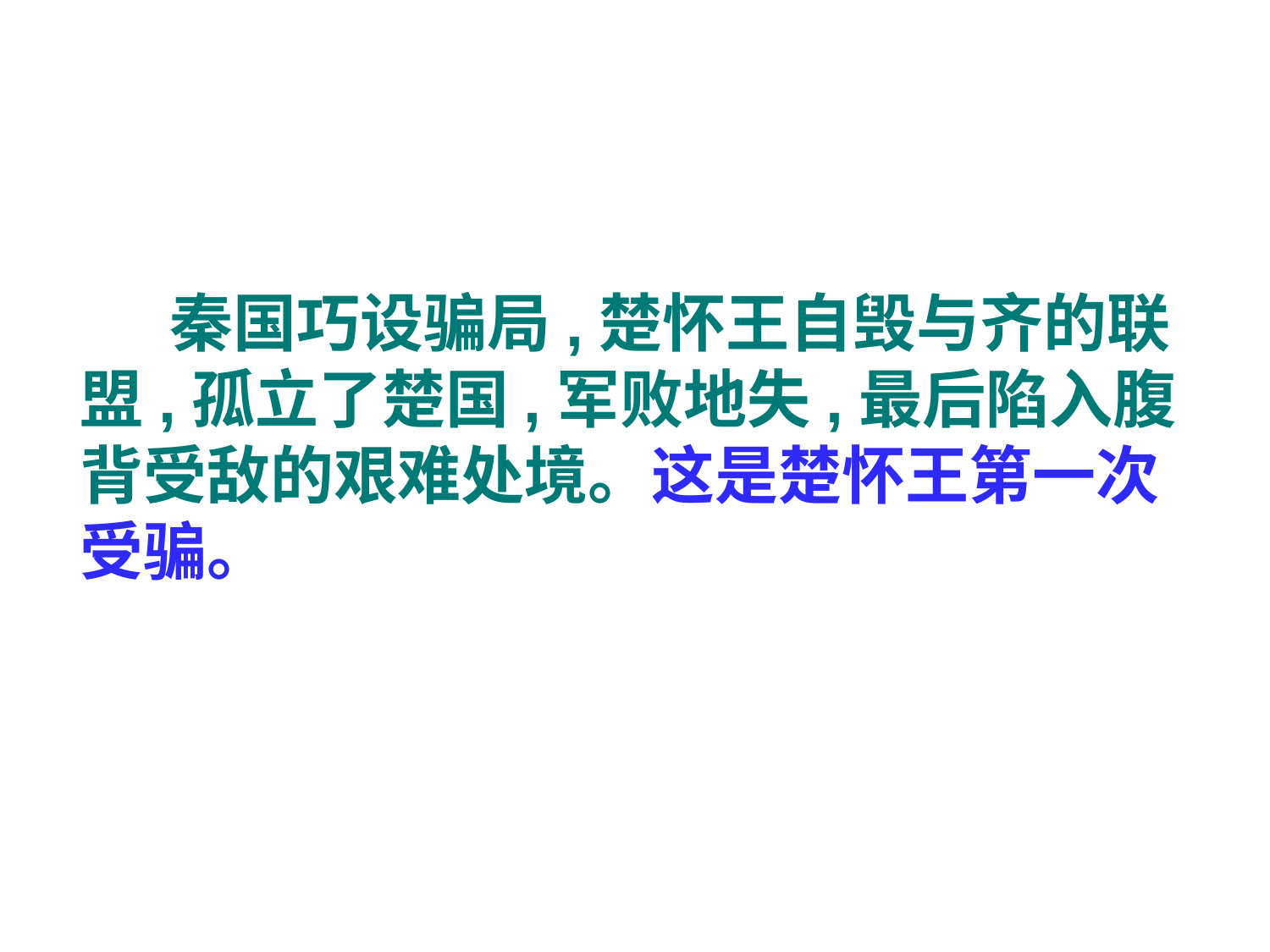

秦国巧设骗局,楚怀王自毁与齐的联盟,孤立了楚国,军败地失,最后陷入腹背受敌的艰难处境。这是楚怀王第一次受骗。